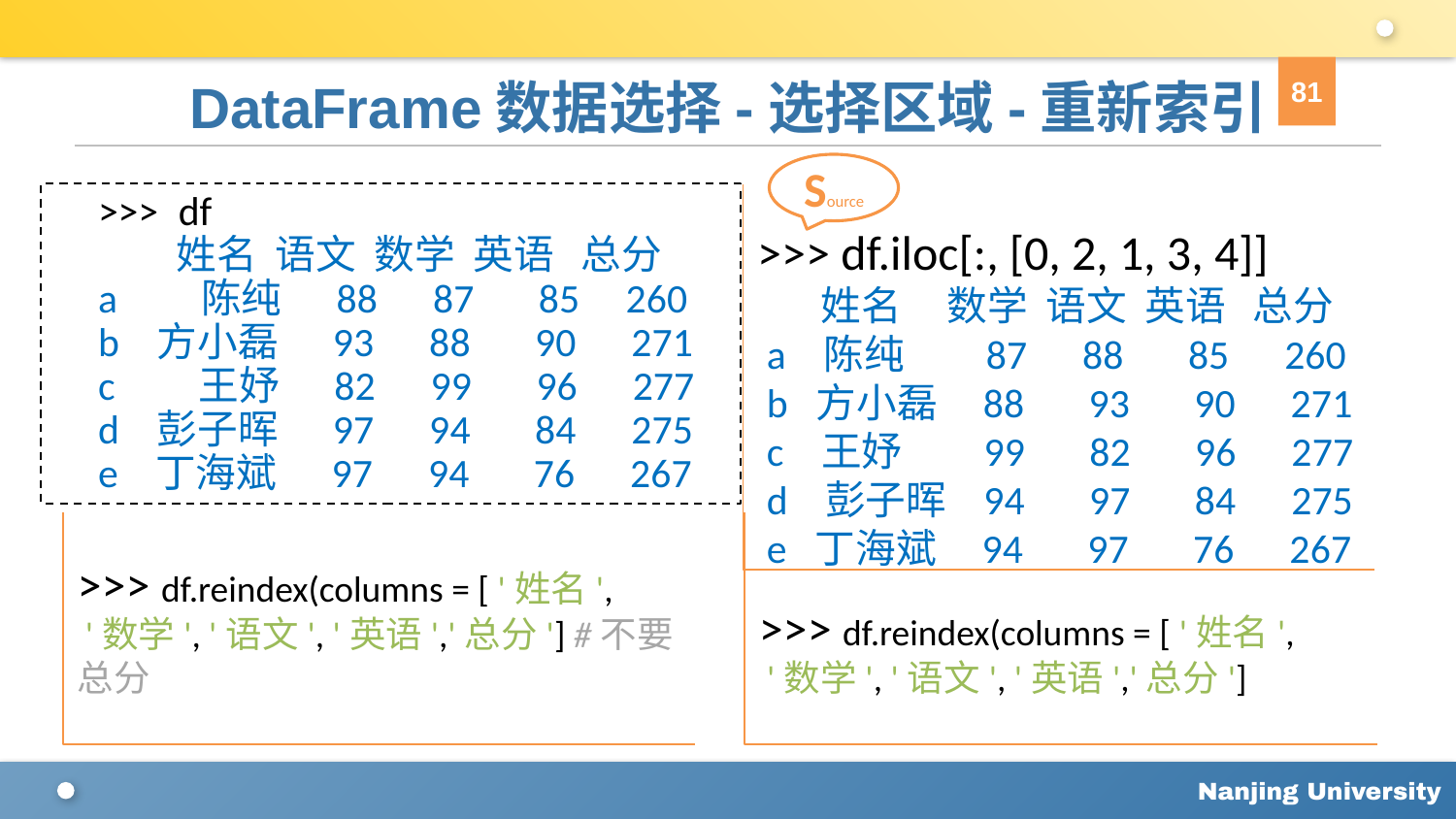

81
# DataFrame数据选择-选择区域-重新索引
Source

>>> df.iloc[:, [0, 2, 1, 3, 4]]
      姓名     数学  语文  英语   总分
 a   陈纯        87      88       85      260
 b  方小磊    88       93       90      271
 c   王妤        99       82       96      277
 d   彭子晖   94       97       84      275
 e  丁海斌    94       97       76      267
>>> df
  姓名  语文  数学  英语   总分
a        陈纯     88      87       85     260
b   方小磊     93      88       90      271
c        王妤     82      99       96      277
d   彭子晖     97      94       84      275
e   丁海斌     97      94       76      267

>>> df.reindex(columns = [ '姓名',
 '数学', '语文', '英语','总分'] #不要总分

>>> df.reindex(columns = [ '姓名',
 '数学', '语文', '英语','总分']